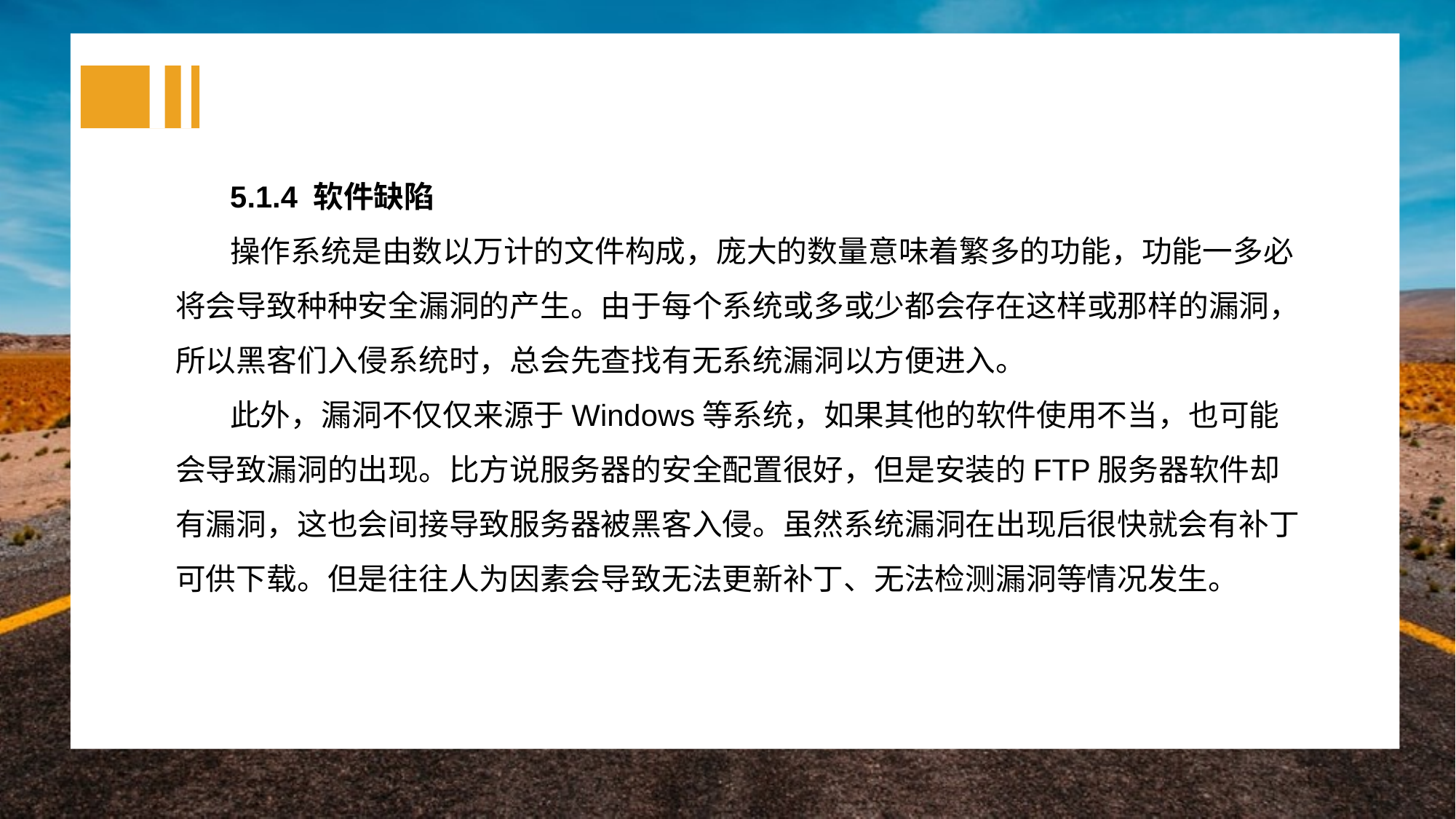

5.1.4 软件缺陷
操作系统是由数以万计的文件构成，庞大的数量意味着繁多的功能，功能一多必将会导致种种安全漏洞的产生。由于每个系统或多或少都会存在这样或那样的漏洞，所以黑客们入侵系统时，总会先查找有无系统漏洞以方便进入。
此外，漏洞不仅仅来源于Windows等系统，如果其他的软件使用不当，也可能会导致漏洞的出现。比方说服务器的安全配置很好，但是安装的FTP服务器软件却有漏洞，这也会间接导致服务器被黑客入侵。虽然系统漏洞在出现后很快就会有补丁可供下载。但是往往人为因素会导致无法更新补丁、无法检测漏洞等情况发生。